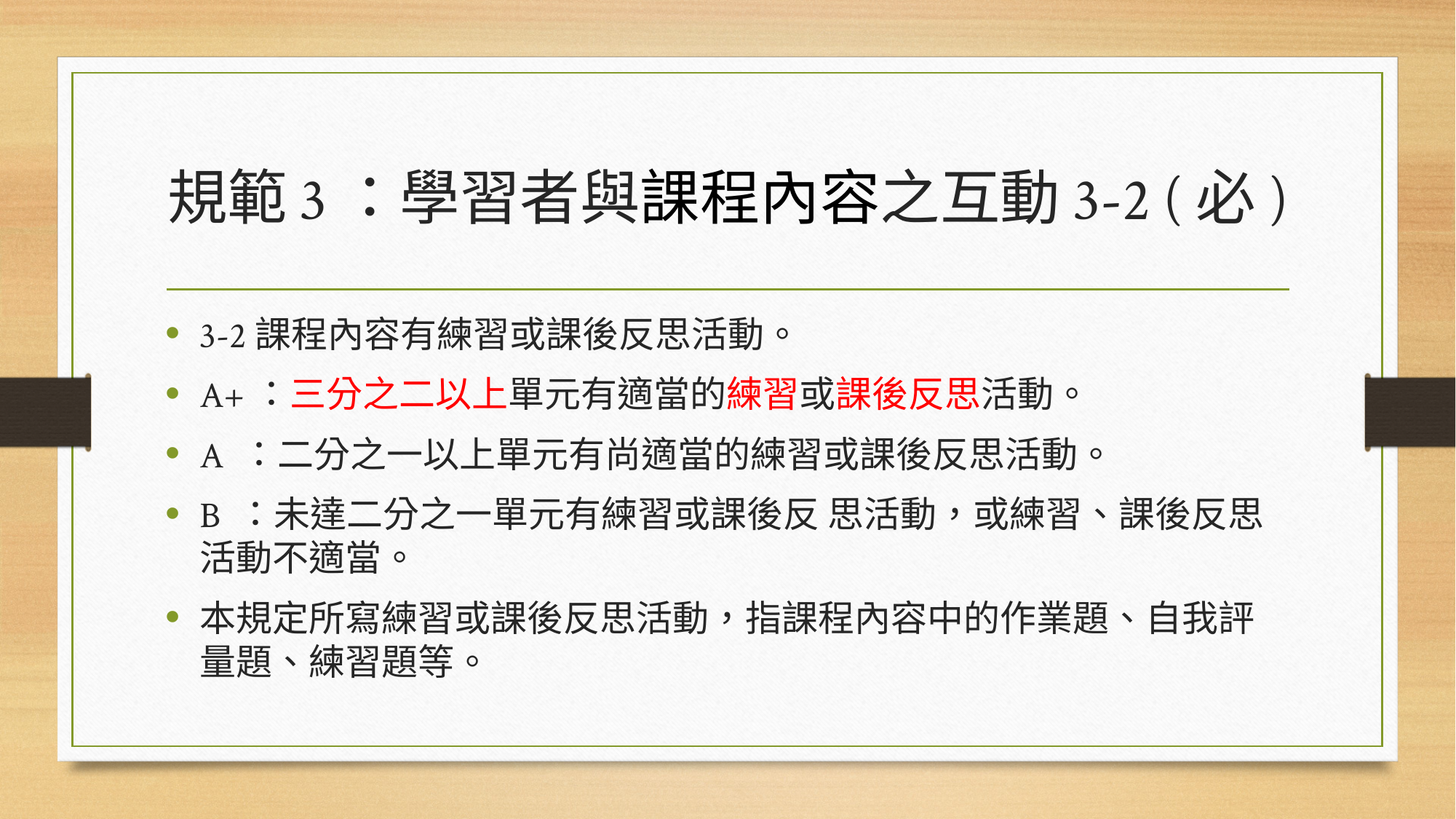

# 規範3：學習者與課程內容之互動3-2 (必)
3-2課程內容有練習或課後反思活動。
A+：三分之二以上單元有適當的練習或課後反思活動。
A ：二分之一以上單元有尚適當的練習或課後反思活動。
B ：未達二分之一單元有練習或課後反 思活動，或練習、課後反思活動不適當。
本規定所寫練習或課後反思活動，指課程內容中的作業題、自我評量題、練習題等。